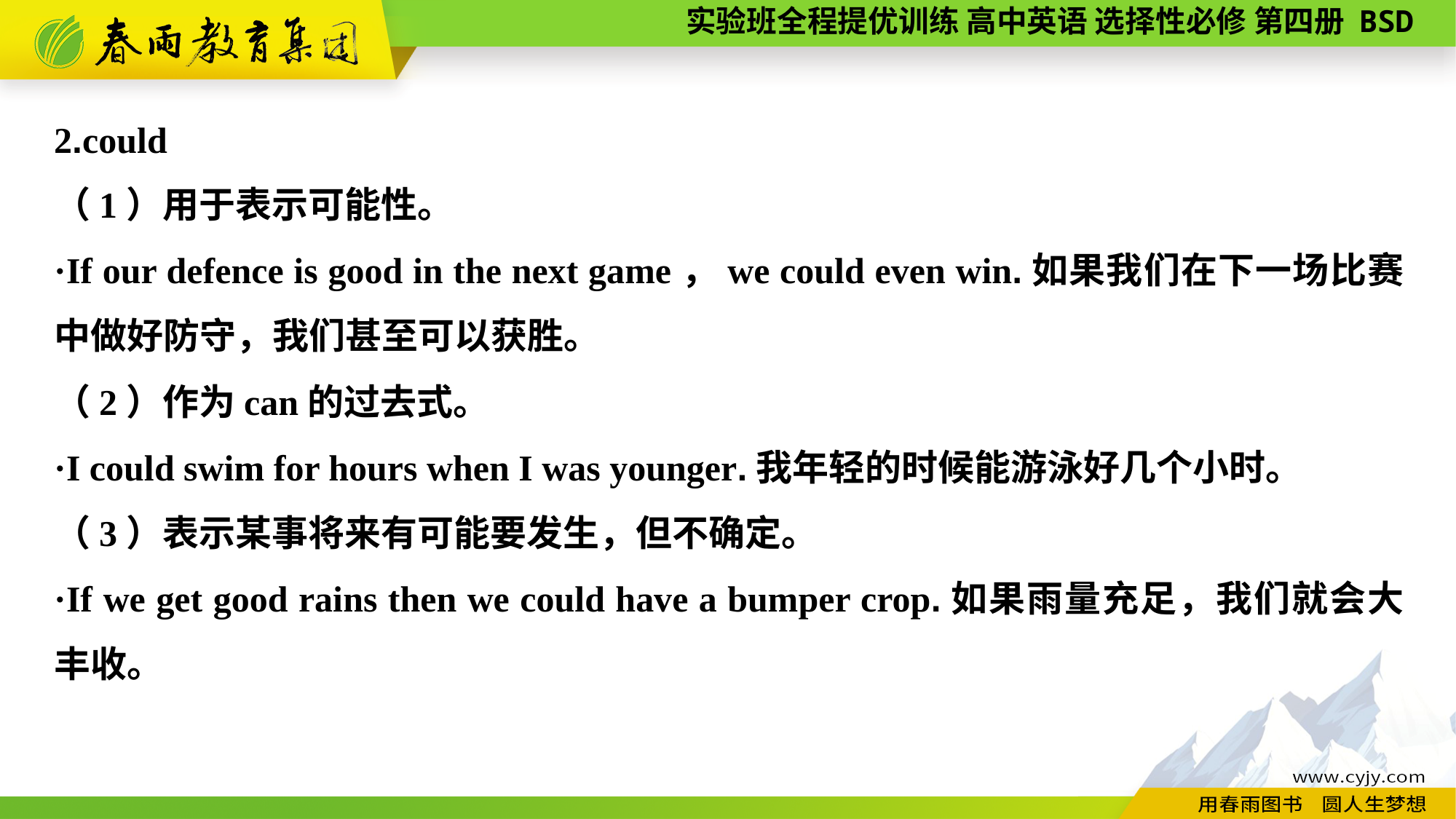

2.could
（1）用于表示可能性。
·If our defence is good in the next game，we could even win.如果我们在下一场比赛中做好防守，我们甚至可以获胜。
（2）作为can的过去式。
·I could swim for hours when I was younger.我年轻的时候能游泳好几个小时。
（3）表示某事将来有可能要发生，但不确定。
·If we get good rains then we could have a bumper crop.如果雨量充足，我们就会大丰收。